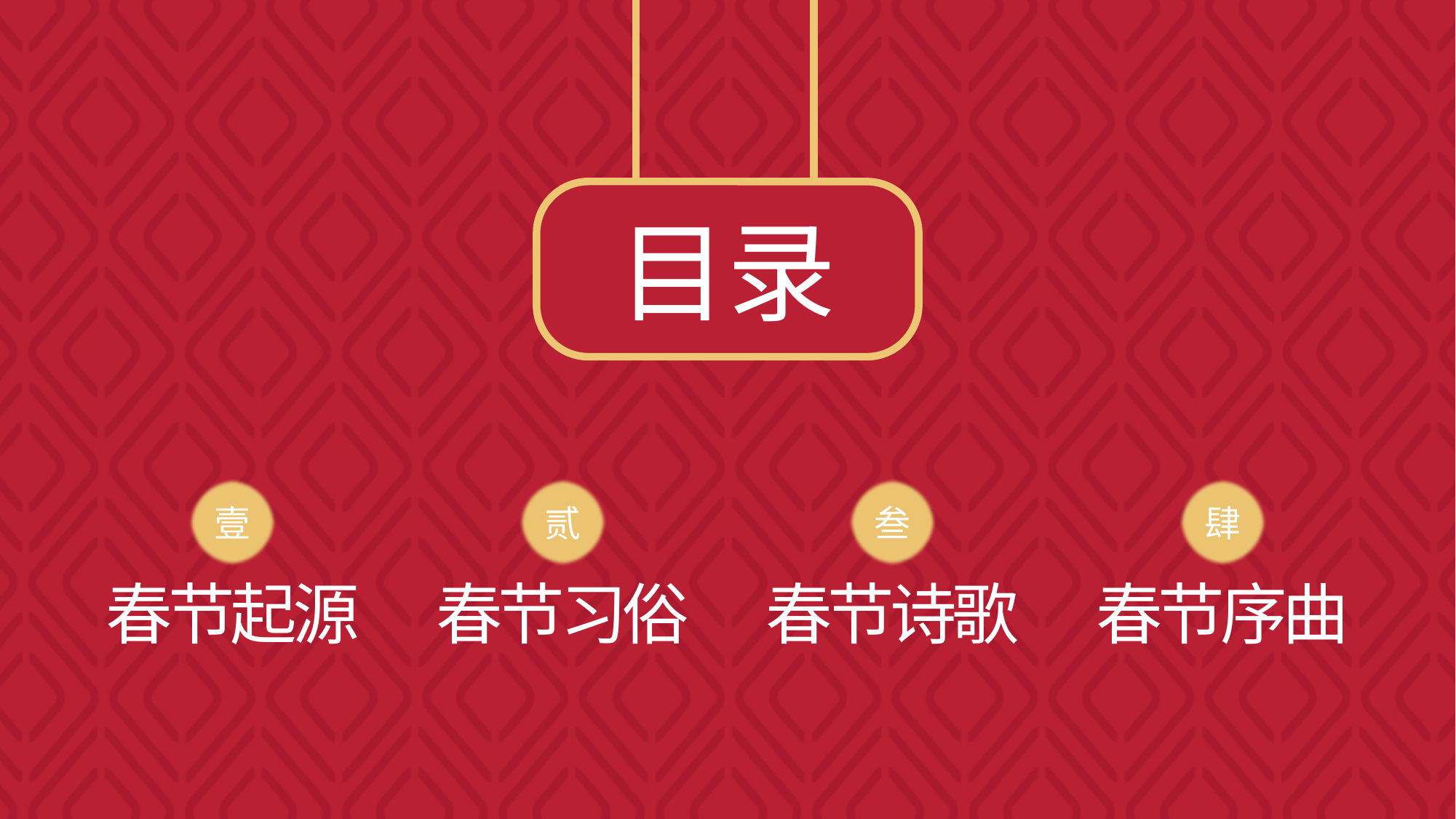

目录
壹
春节起源
贰
春节习俗
叁
春节诗歌
肆
春节序曲